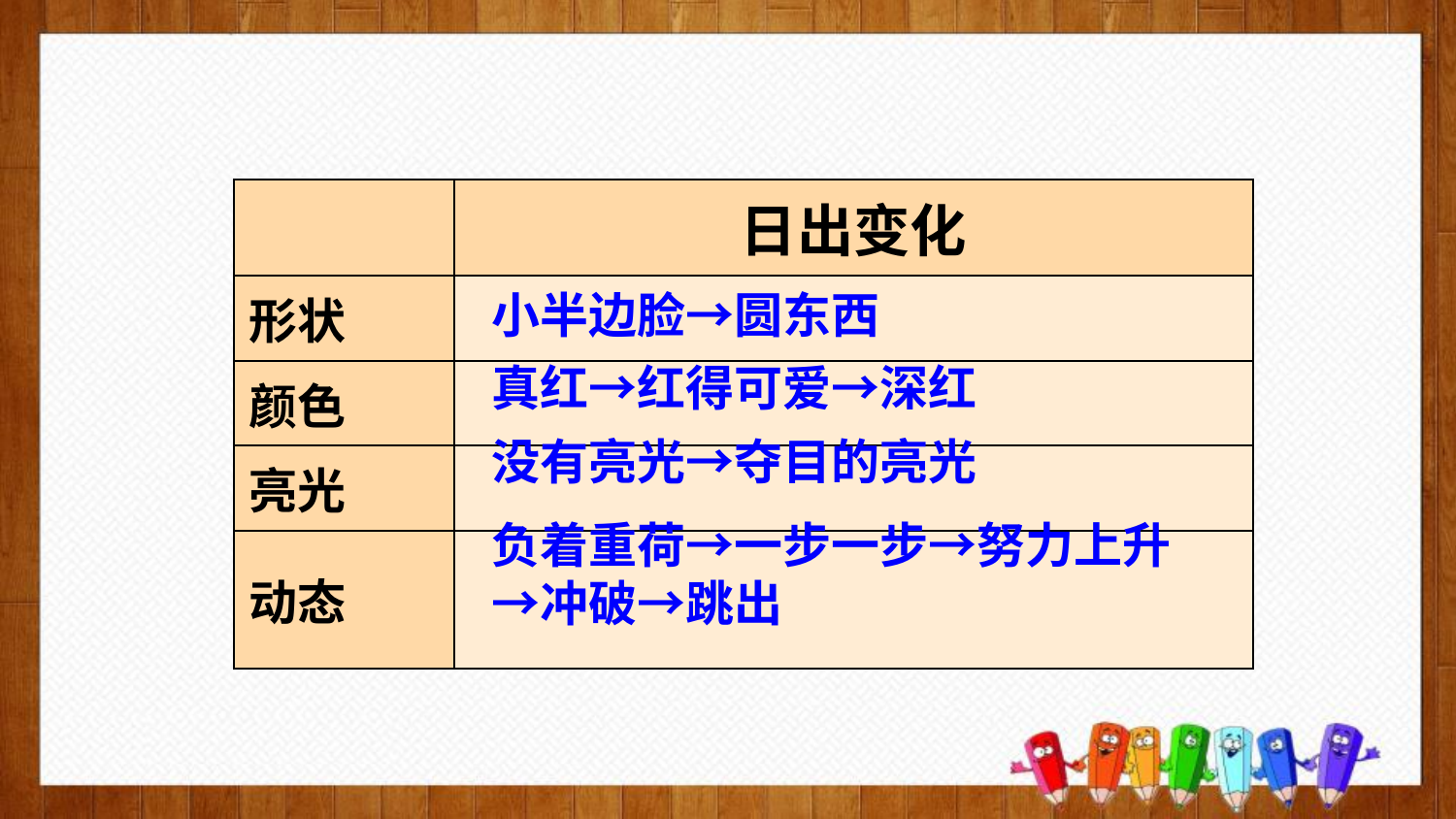

|  | 日出变化 |
| --- | --- |
| 形状 |  |
| 颜色 |  |
| 亮光 |  |
| 动态 |  |
小半边脸→圆东西
真红→红得可爱→深红
没有亮光→夺目的亮光
负着重荷→一步一步→努力上升→冲破→跳出